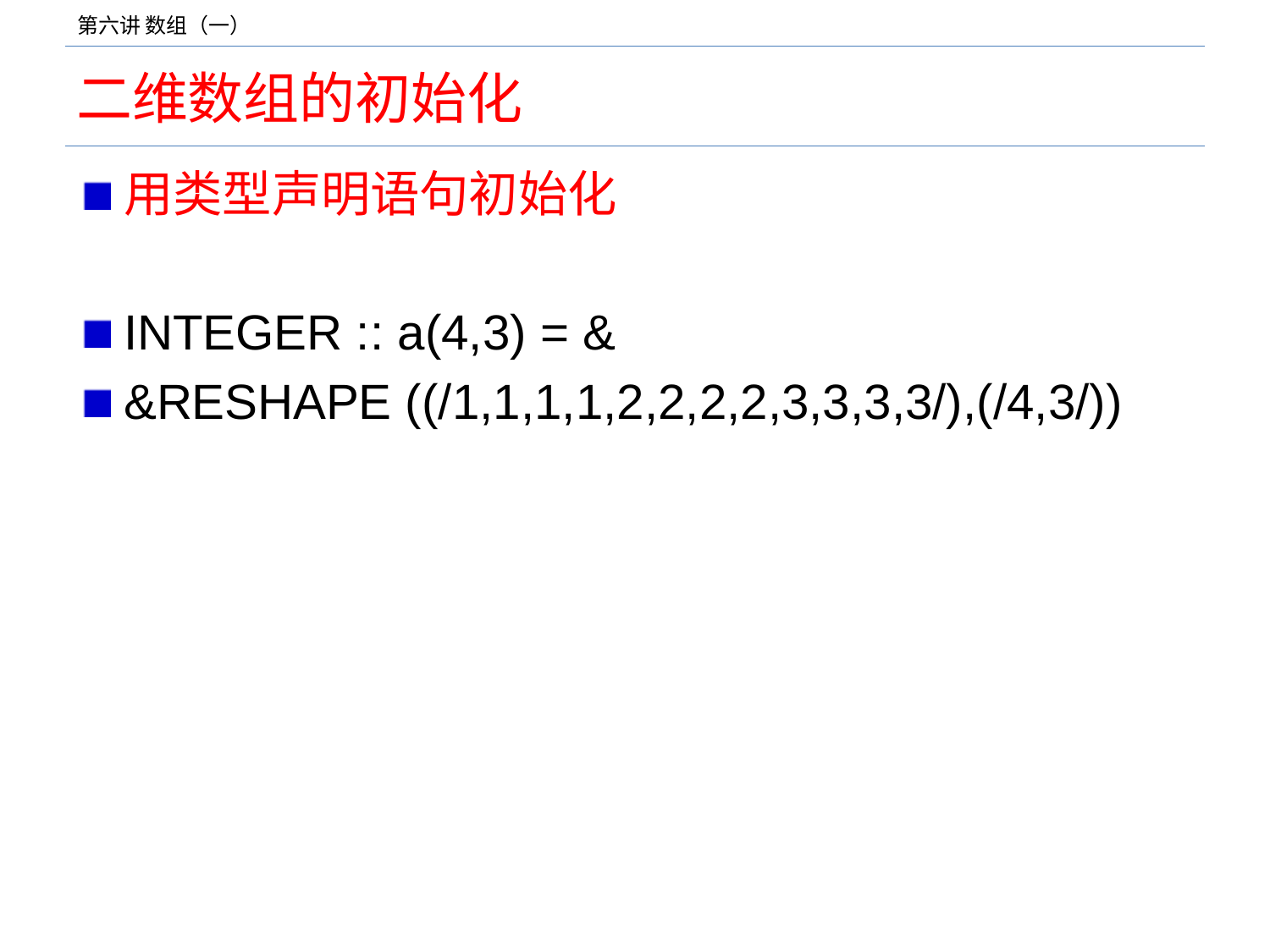

# 二维数组的初始化
用类型声明语句初始化

INTEGER :: a(4,3) = &
&RESHAPE ((/1,1,1,1,2,2,2,2,3,3,3,3/),(/4,3/))